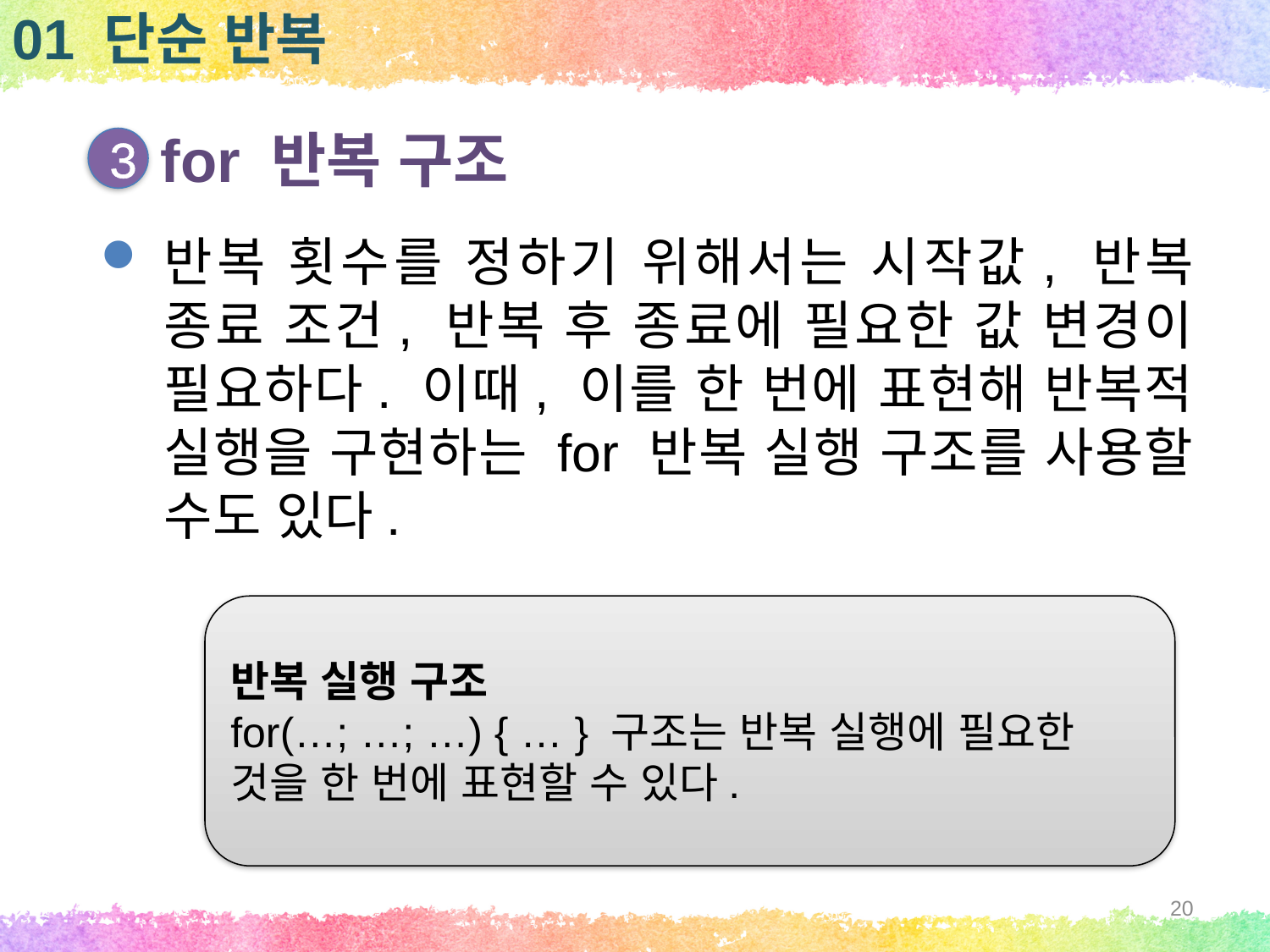

01 단순 반복
for 반복 구조
3
반복 횟수를 정하기 위해서는 시작값, 반복 종료 조건, 반복 후 종료에 필요한 값 변경이 필요하다. 이때, 이를 한 번에 표현해 반복적 실행을 구현하는 for 반복 실행 구조를 사용할 수도 있다.
반복 실행 구조
for(…; …; …) { … } 구조는 반복 실행에 필요한 것을 한 번에 표현할 수 있다.
20